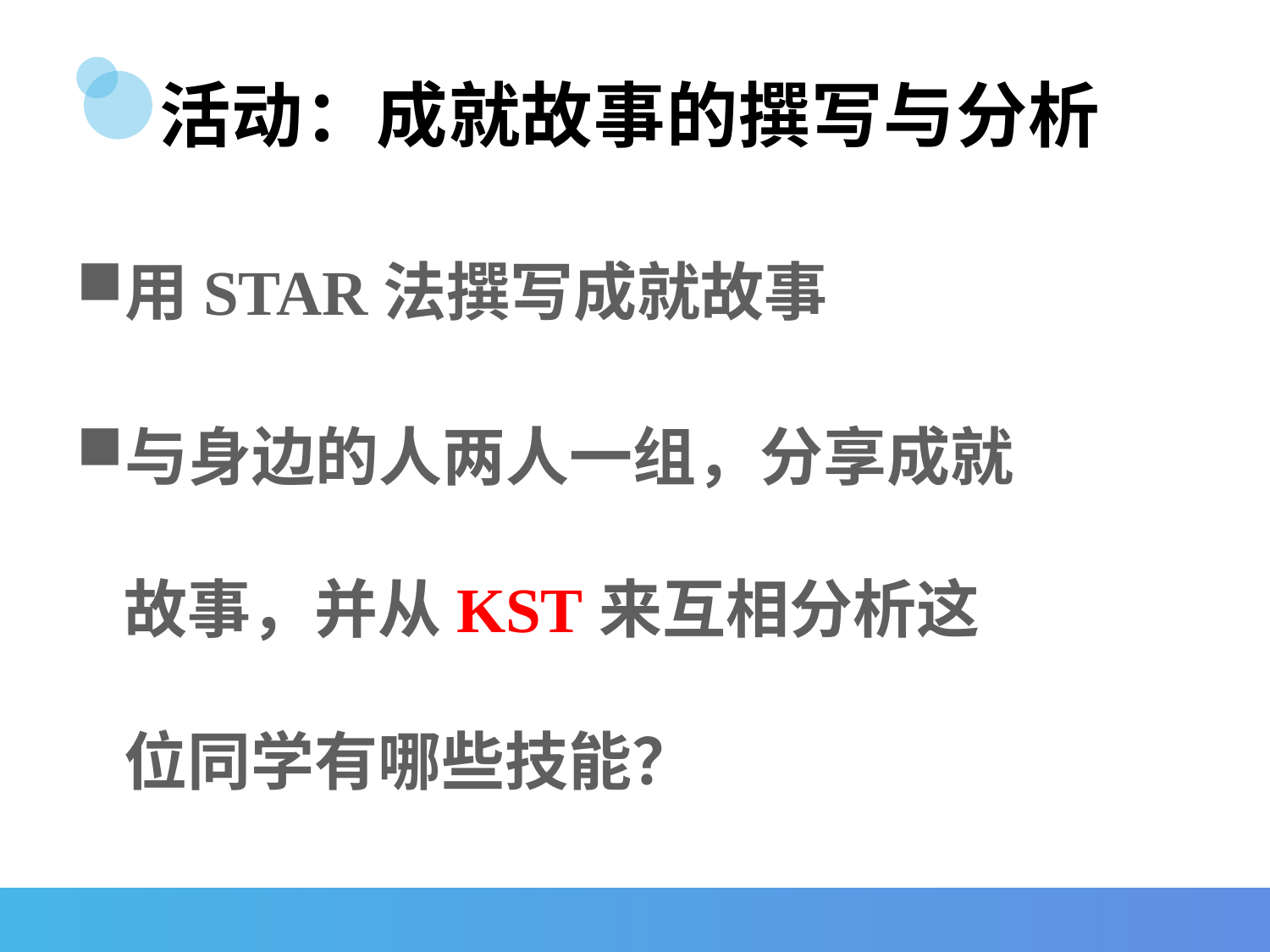

# 活动：成就故事的撰写与分析
用STAR法撰写成就故事
与身边的人两人一组，分享成就故事，并从KST来互相分析这位同学有哪些技能？